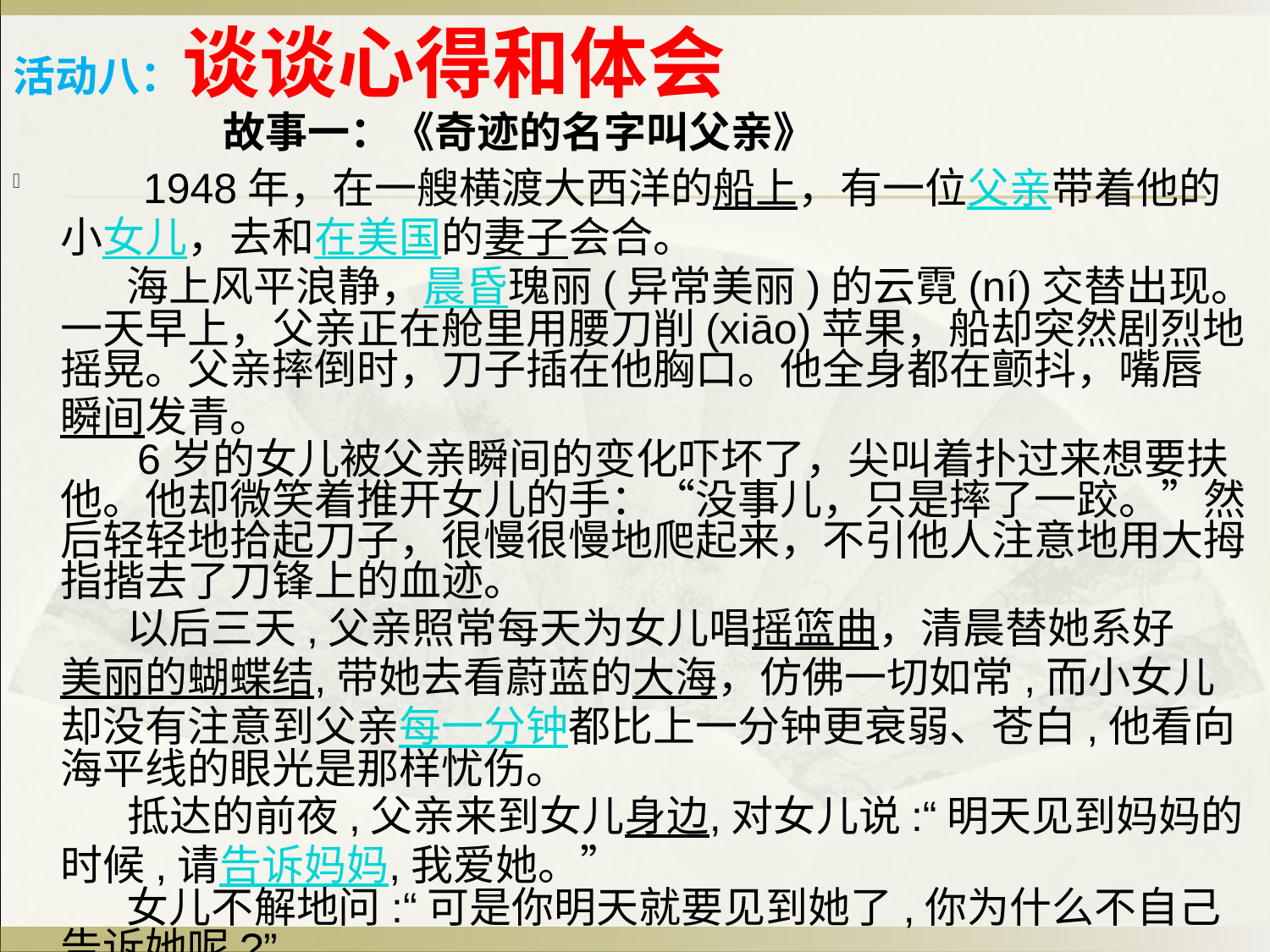

活动八：谈谈心得和体会
                     故事一：《奇迹的名字叫父亲》
       1948年，在一艘横渡大西洋的船上，有一位父亲带着他的小女儿，去和在美国的妻子会合。
       海上风平浪静，晨昏瑰丽(异常美丽)的云霓(ní)交替出现。一天早上，父亲正在舱里用腰刀削(xiāo)苹果，船却突然剧烈地摇晃。父亲摔倒时，刀子插在他胸口。他全身都在颤抖，嘴唇瞬间发青。
       6岁的女儿被父亲瞬间的变化吓坏了，尖叫着扑过来想要扶他。他却微笑着推开女儿的手：“没事儿，只是摔了一跤。”然后轻轻地拾起刀子，很慢很慢地爬起来，不引他人注意地用大拇指揩去了刀锋上的血迹。
       以后三天,父亲照常每天为女儿唱摇篮曲，清晨替她系好美丽的蝴蝶结,带她去看蔚蓝的大海，仿佛一切如常,而小女儿却没有注意到父亲每一分钟都比上一分钟更衰弱、苍白,他看向海平线的眼光是那样忧伤。
       抵达的前夜,父亲来到女儿身边,对女儿说:“明天见到妈妈的时候,请告诉妈妈,我爱她。”
       女儿不解地问:“可是你明天就要见到她了,你为什么不自己告诉她呢?”